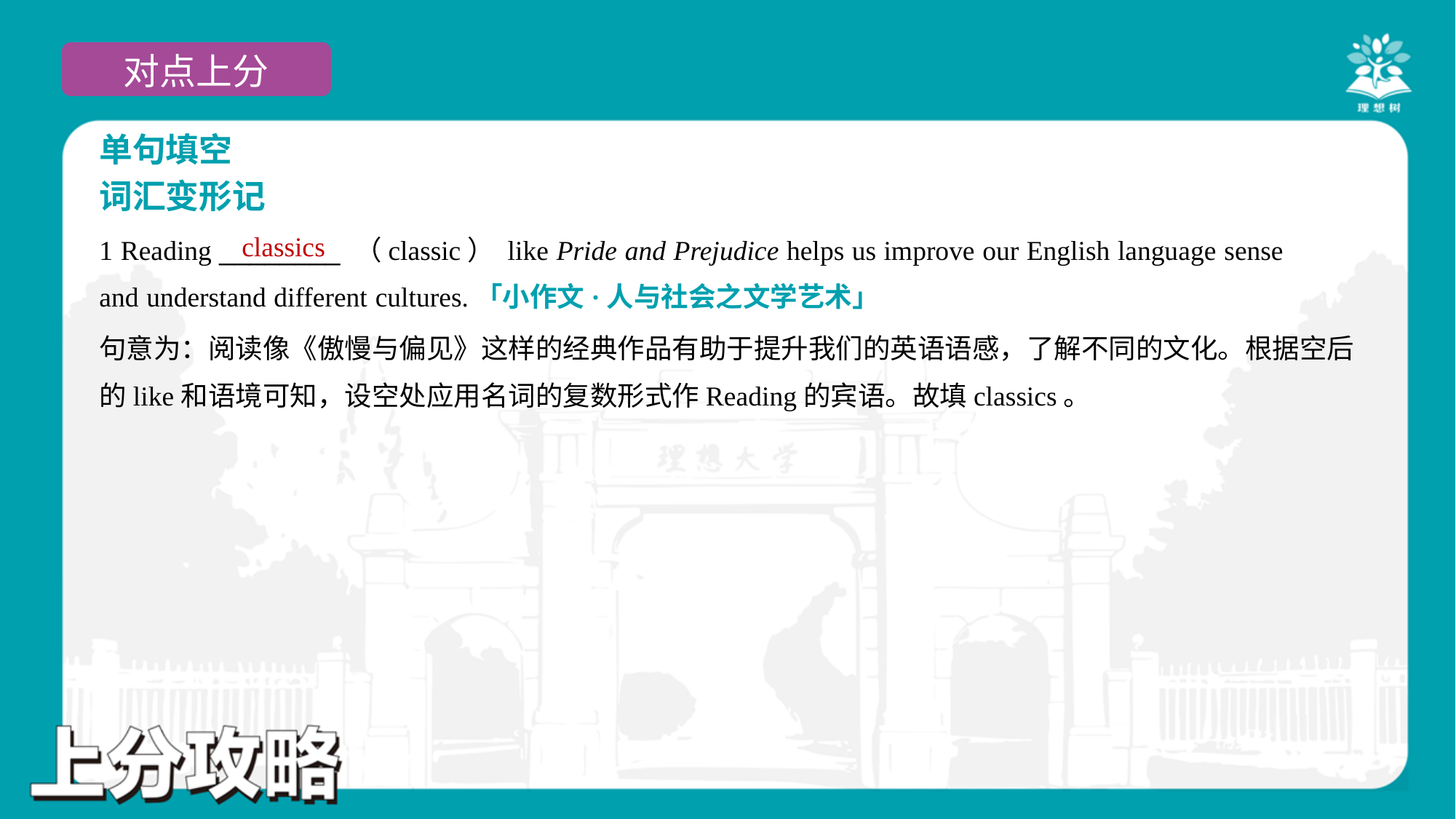

单句填空
词汇变形记
classics
1 Reading ________ （classic） like Pride and Prejudice helps us improve our English language sense
and understand different cultures.「小作文·人与社会之文学艺术」
句意为：阅读像《傲慢与偏见》这样的经典作品有助于提升我们的英语语感，了解不同的文化。根据空后
的like和语境可知，设空处应用名词的复数形式作Reading的宾语。故填classics。